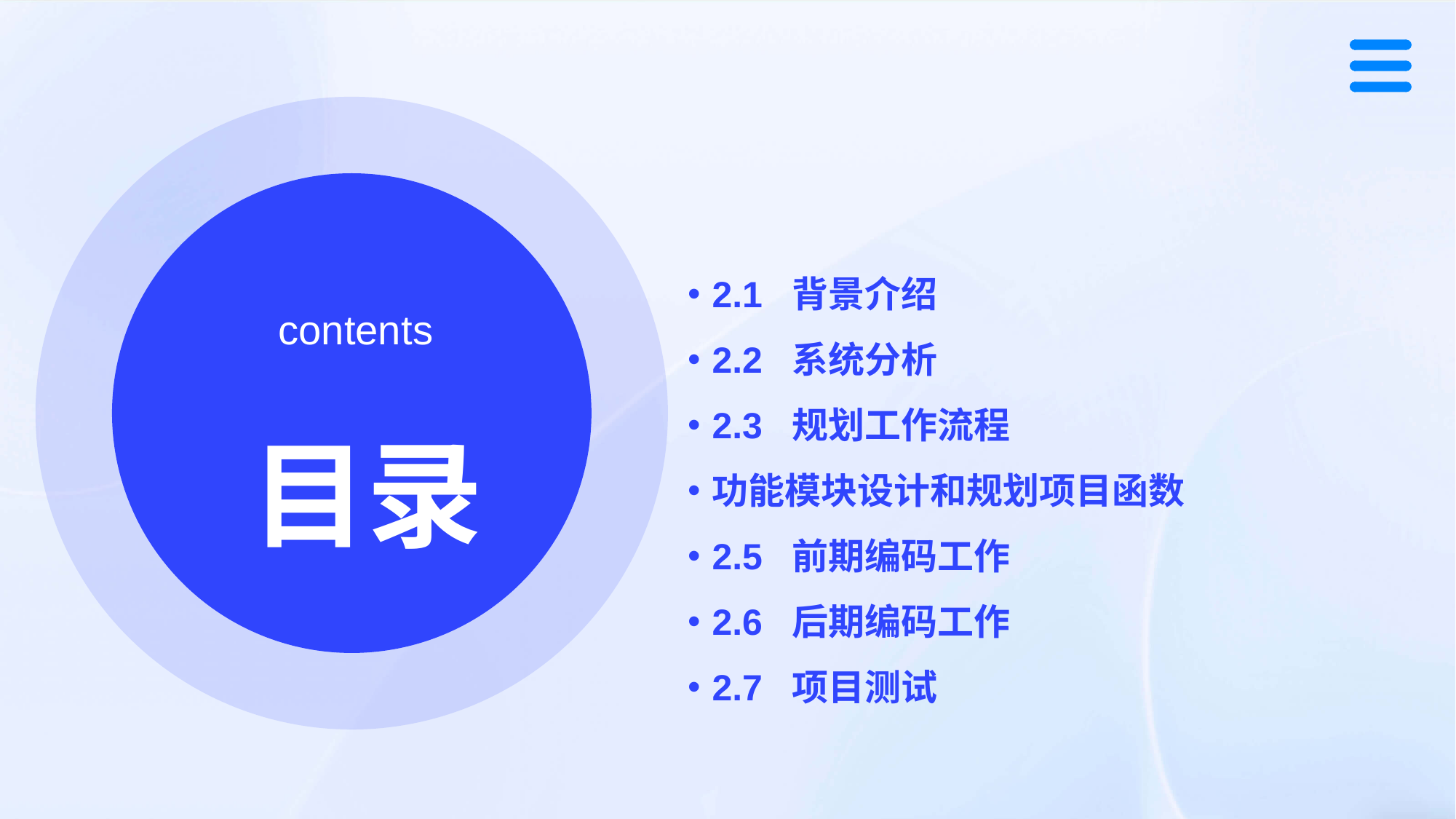

2.1  背景介绍
2.2  系统分析
2.3  规划工作流程
功能模块设计和规划项目函数
2.5  前期编码工作
2.6  后期编码工作
2.7  项目测试
contents
目录